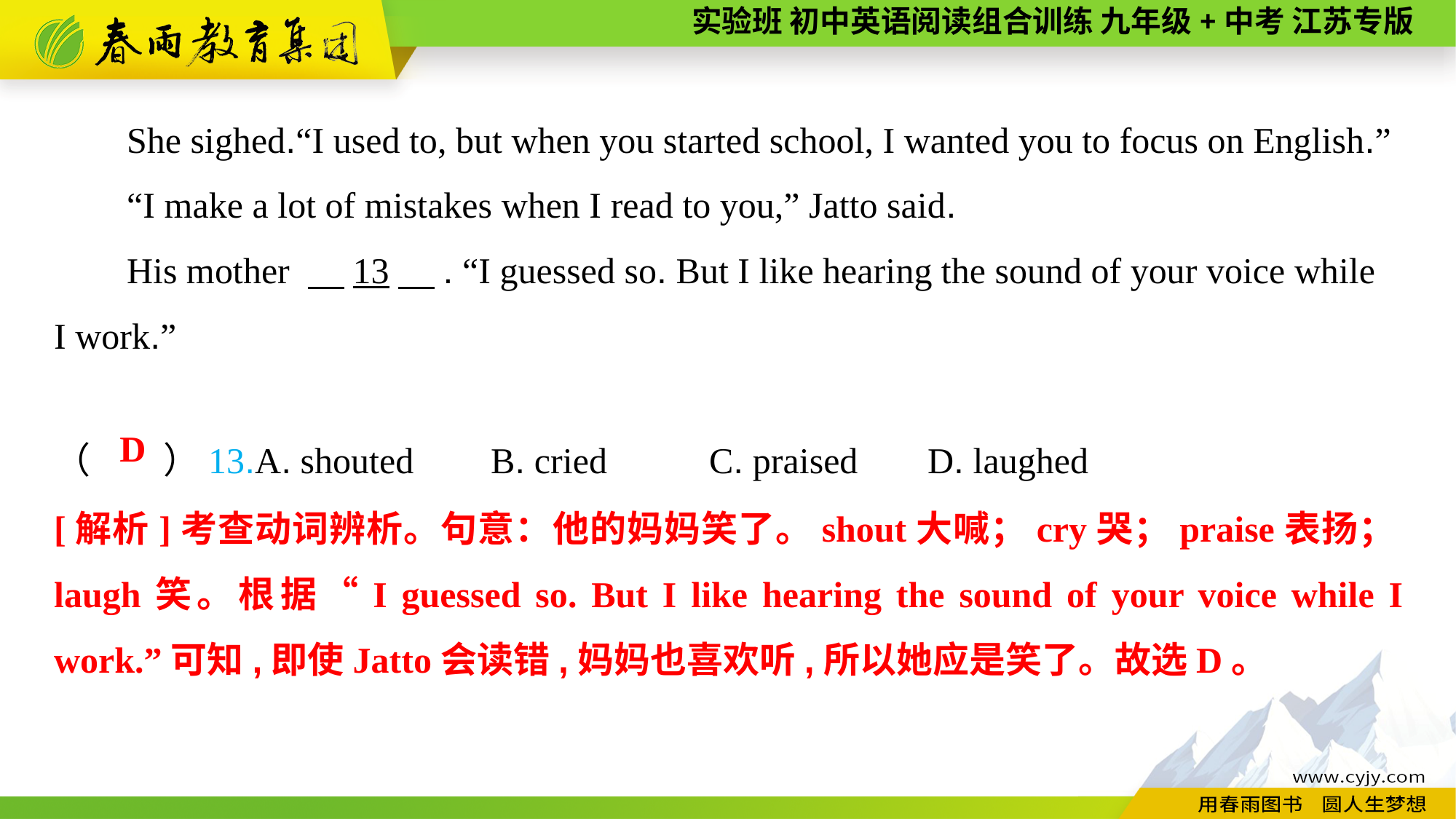

She sighed.“I used to, but when you started school, I wanted you to focus on English.”
“I make a lot of mistakes when I read to you,” Jatto said.
His mother 　13　. “I guessed so. But I like hearing the sound of your voice while
I work.”
（　　）13.A. shouted	B. cried	C. praised	D. laughed
D
[解析]考查动词辨析。句意：他的妈妈笑了。shout大喊；cry哭；praise表扬；laugh笑。根据“I guessed so. But I like hearing the sound of your voice while I work.”可知,即使Jatto会读错,妈妈也喜欢听,所以她应是笑了。故选D。